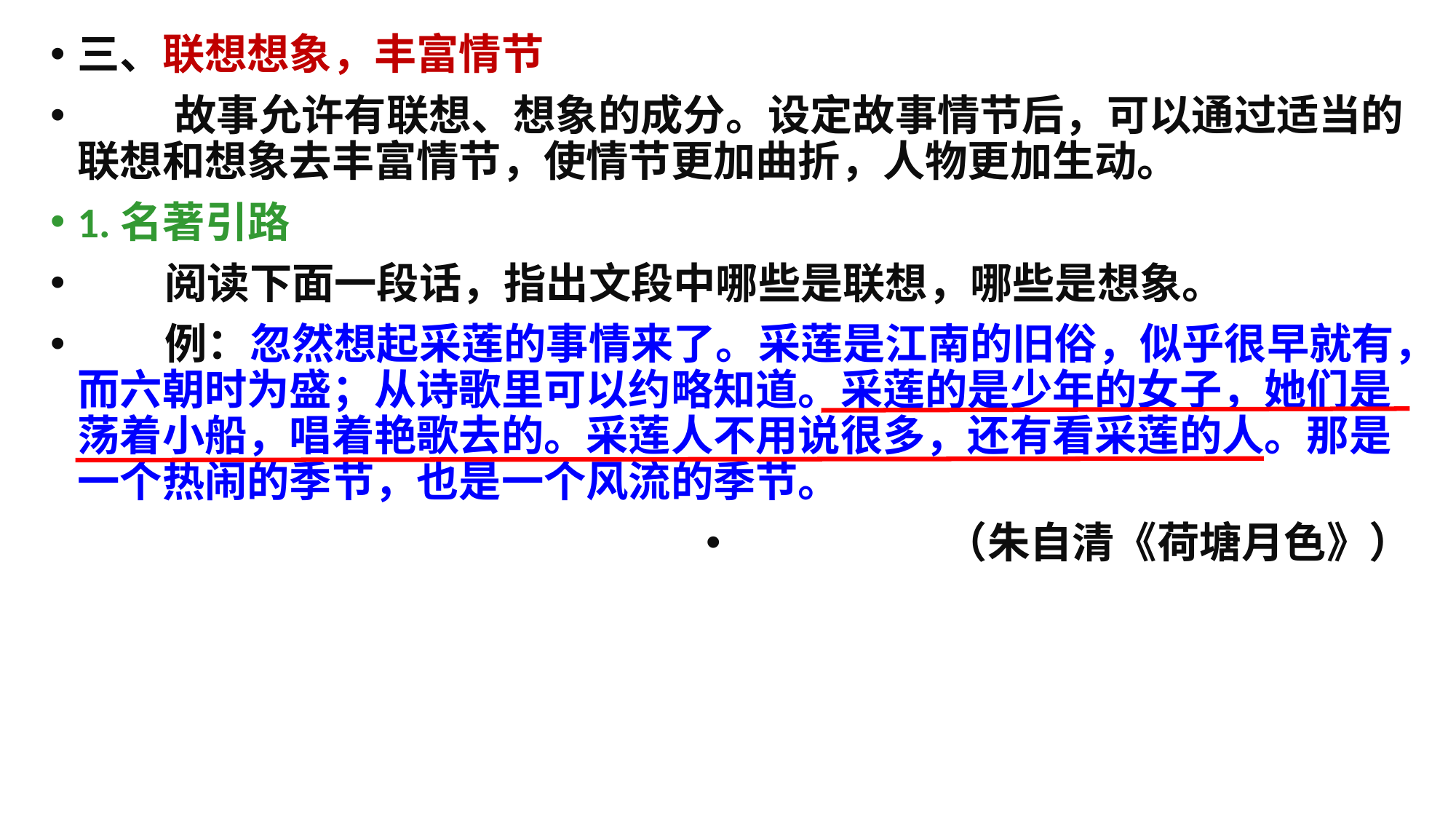

三、联想想象，丰富情节
         故事允许有联想、想象的成分。设定故事情节后，可以通过适当的联想和想象去丰富情节，使情节更加曲折，人物更加生动。
1.名著引路
        阅读下面一段话，指出文段中哪些是联想，哪些是想象。
        例：忽然想起采莲的事情来了。采莲是江南的旧俗，似乎很早就有，而六朝时为盛；从诗歌里可以约略知道。采莲的是少年的女子，她们是荡着小船，唱着艳歌去的。采莲人不用说很多，还有看采莲的人。那是一个热闹的季节，也是一个风流的季节。
　　　　　（朱自清《荷塘月色》）